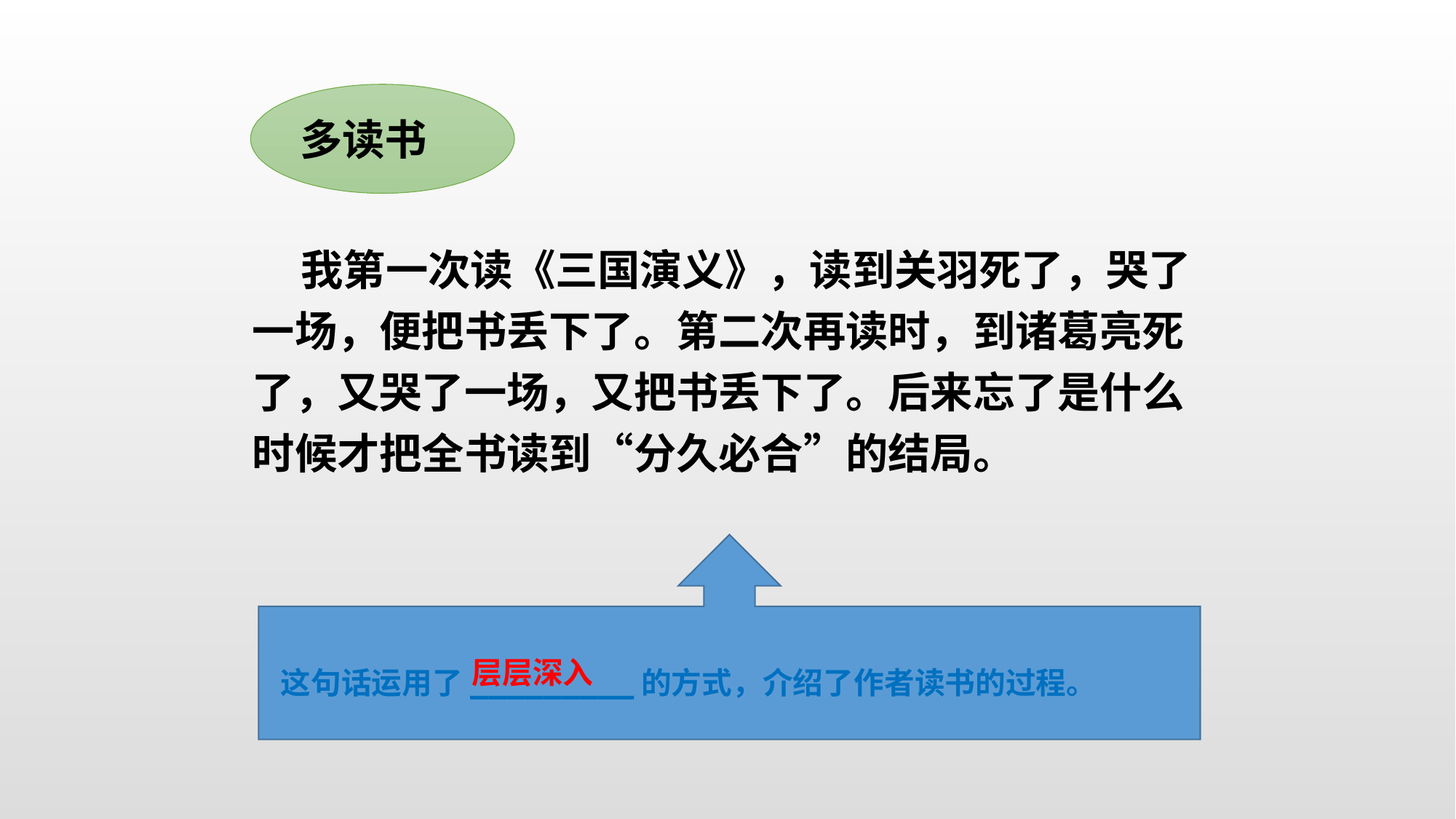

多读书
    我第一次读《三国演义》，读到关羽死了，哭了一场，便把书丢下了。第二次再读时，到诸葛亮死了，又哭了一场，又把书丢下了。后来忘了是什么时候才把全书读到“分久必合”的结局。
 这句话运用了_________的方式，介绍了作者读书的过程。
层层深入